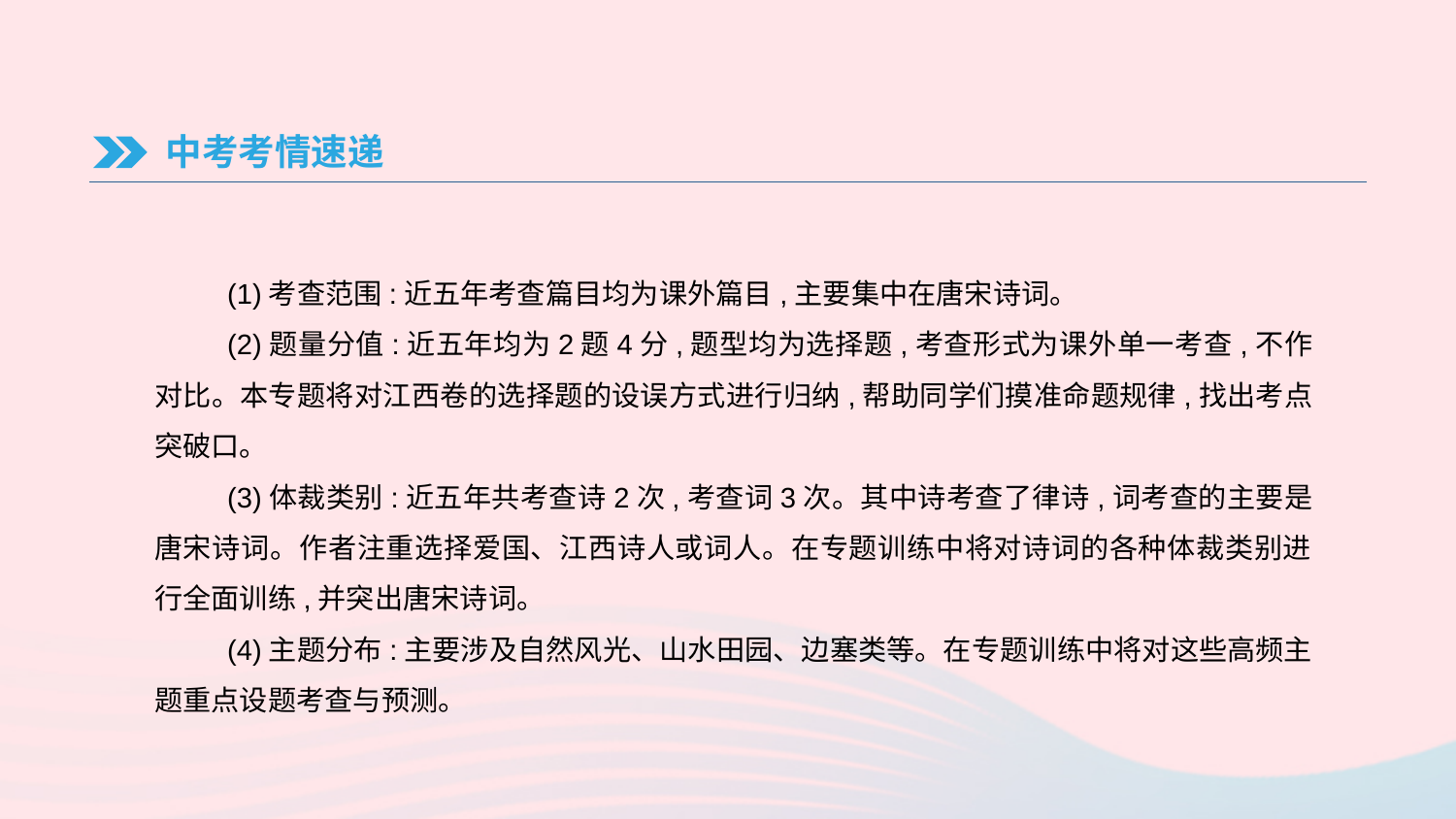

中考考情速递

(1)考查范围:近五年考查篇目均为课外篇目,主要集中在唐宋诗词。
(2)题量分值:近五年均为2题4分,题型均为选择题,考查形式为课外单一考查,不作对比。本专题将对江西卷的选择题的设误方式进行归纳,帮助同学们摸准命题规律,找出考点突破口。
(3)体裁类别:近五年共考查诗2次,考查词3次。其中诗考查了律诗,词考查的主要是唐宋诗词。作者注重选择爱国、江西诗人或词人。在专题训练中将对诗词的各种体裁类别进行全面训练,并突出唐宋诗词。
(4)主题分布:主要涉及自然风光、山水田园、边塞类等。在专题训练中将对这些高频主题重点设题考查与预测。